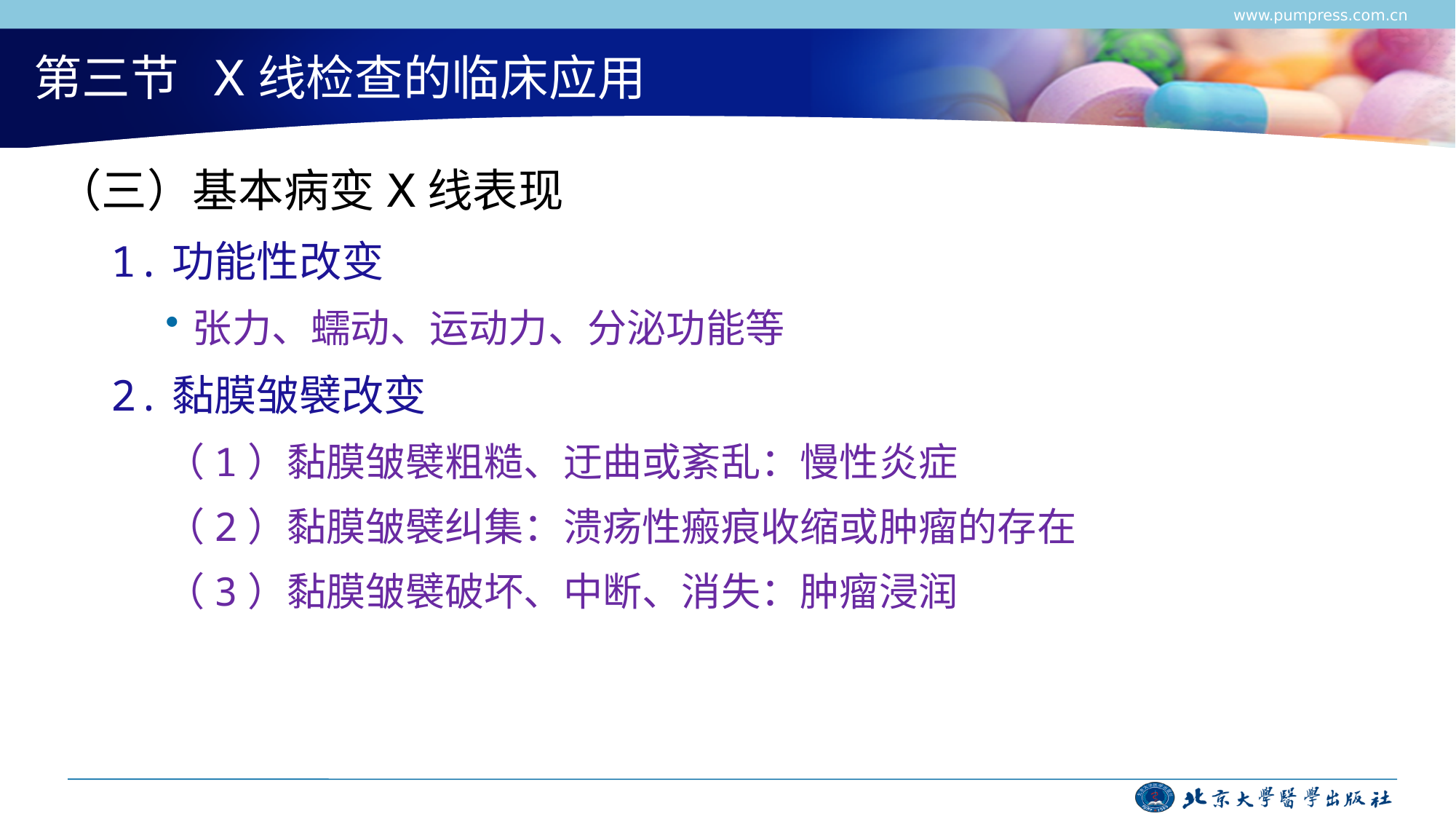

www.pumpress.com.cn
# 第三节  X线检查的临床应用
（三）基本病变X线表现
1.功能性改变
张力、蠕动、运动力、分泌功能等
2.黏膜皱襞改变
（1）黏膜皱襞粗糙、迂曲或紊乱：慢性炎症
（2）黏膜皱襞纠集：溃疡性瘢痕收缩或肿瘤的存在
（3）黏膜皱襞破坏、中断、消失：肿瘤浸润